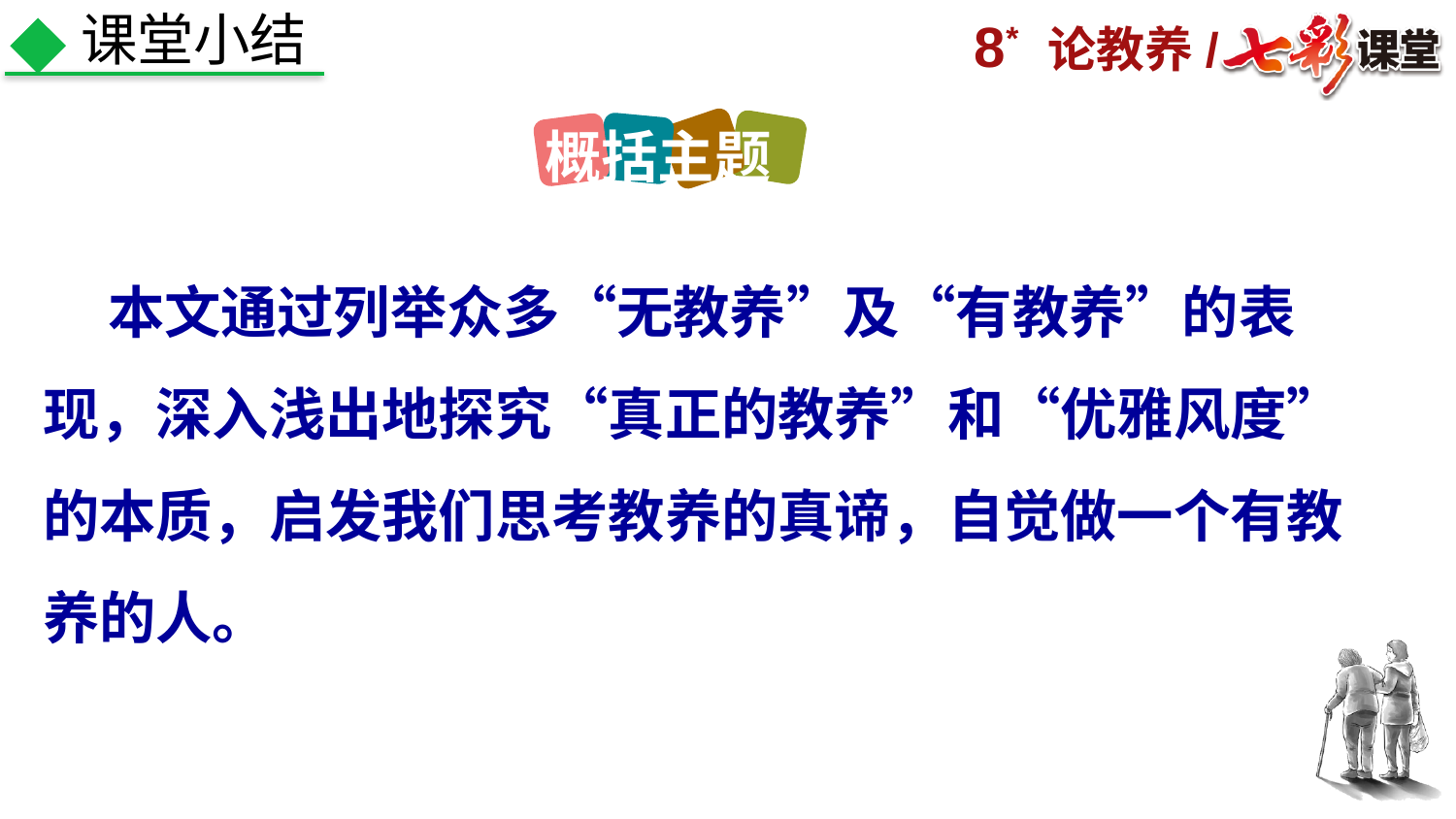

课堂小结

概括主题

    本文通过列举众多“无教养”及“有教养”的表现，深入浅出地探究“真正的教养”和“优雅风度”的本质，启发我们思考教养的真谛，自觉做一个有教养的人。